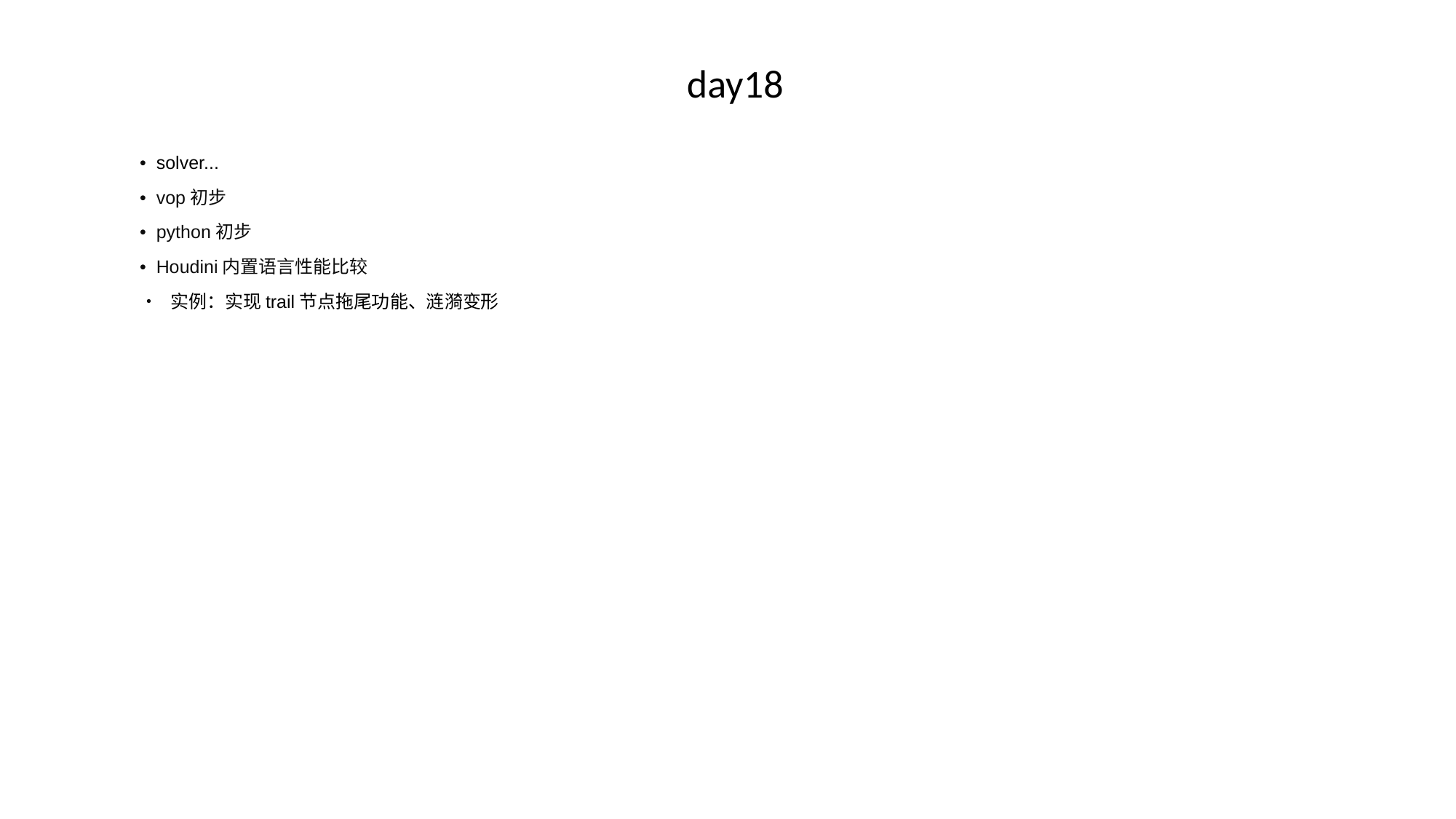

# day18
•  solver...
•  vop初步
•  python初步
•  Houdini内置语言性能比较
•  实例：实现trail节点拖尾功能、涟漪变形